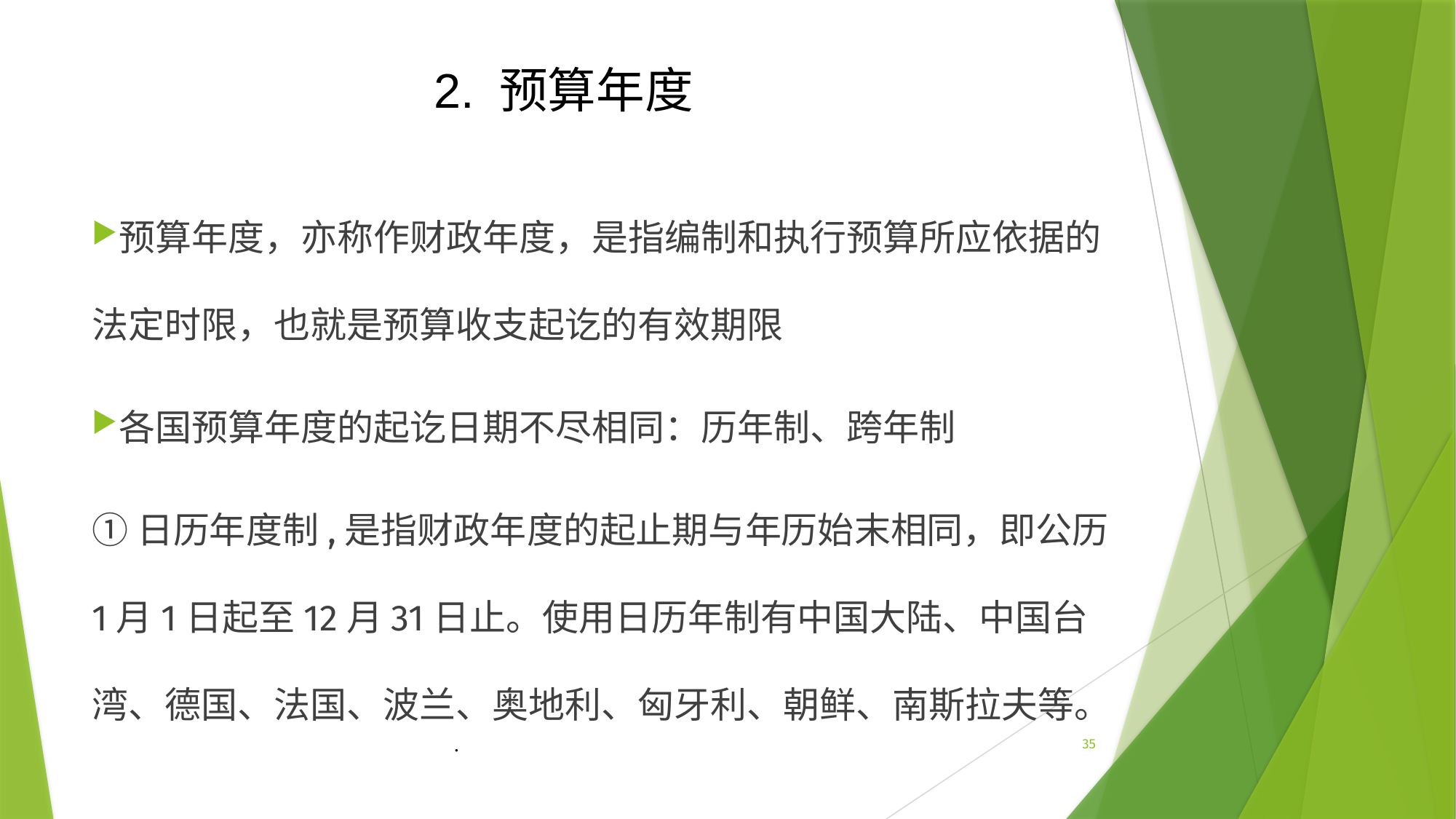

2. 预算年度
预算年度，亦称作财政年度，是指编制和执行预算所应依据的法定时限，也就是预算收支起讫的有效期限
各国预算年度的起讫日期不尽相同：历年制、跨年制
①日历年度制,是指财政年度的起止期与年历始末相同，即公历1月1日起至12月31日止。使用日历年制有中国大陆、中国台湾、德国、法国、波兰、奥地利、匈牙利、朝鲜、南斯拉夫等。

.
35